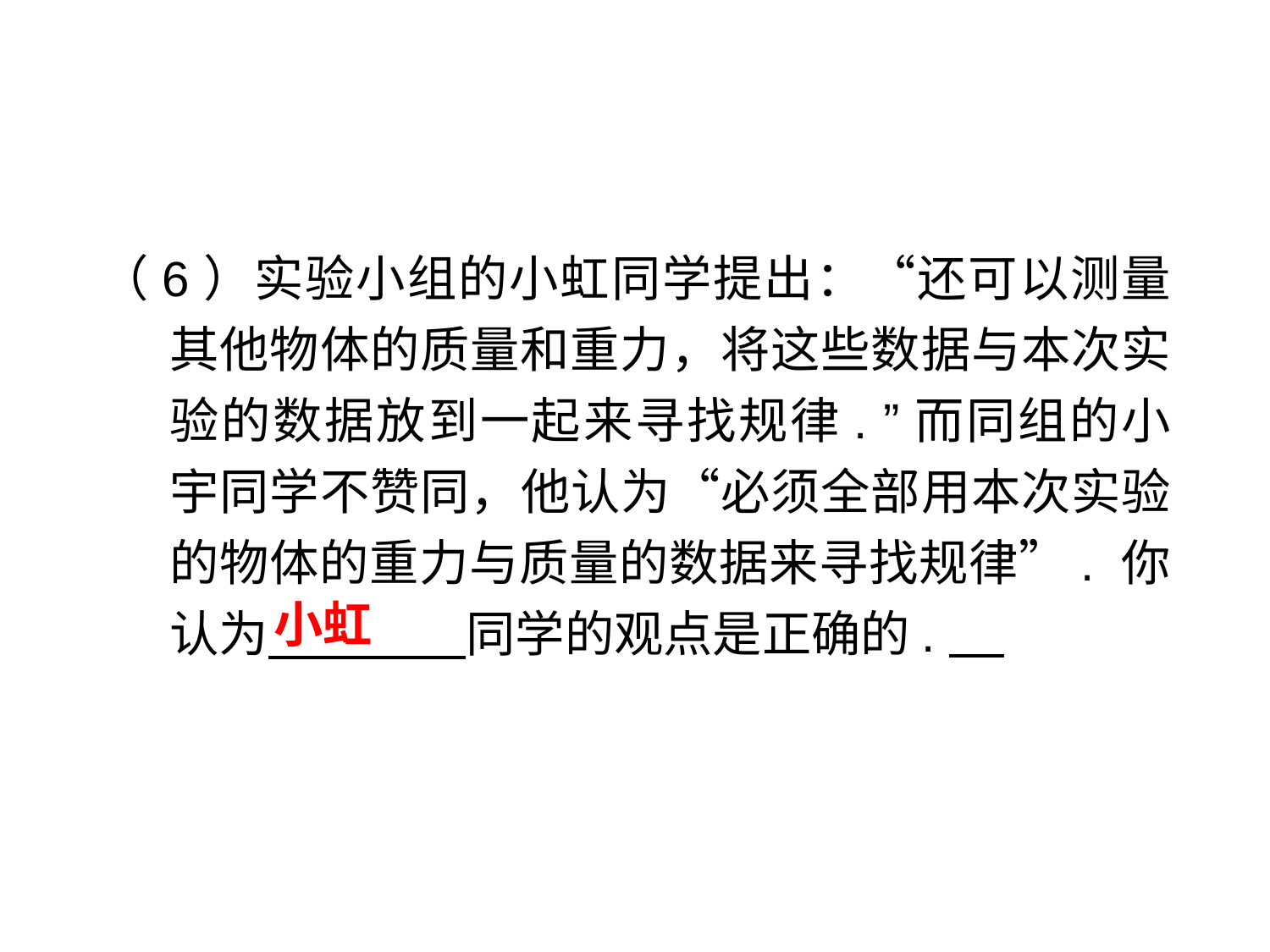

（6）实验小组的小虹同学提出：“还可以测量其他物体的质量和重力，将这些数据与本次实验的数据放到一起来寻找规律. ”而同组的小宇同学不赞同，他认为“必须全部用本次实验的物体的重力与质量的数据来寻找规律”. 你认为     　    　同学的观点是正确的.
小虹